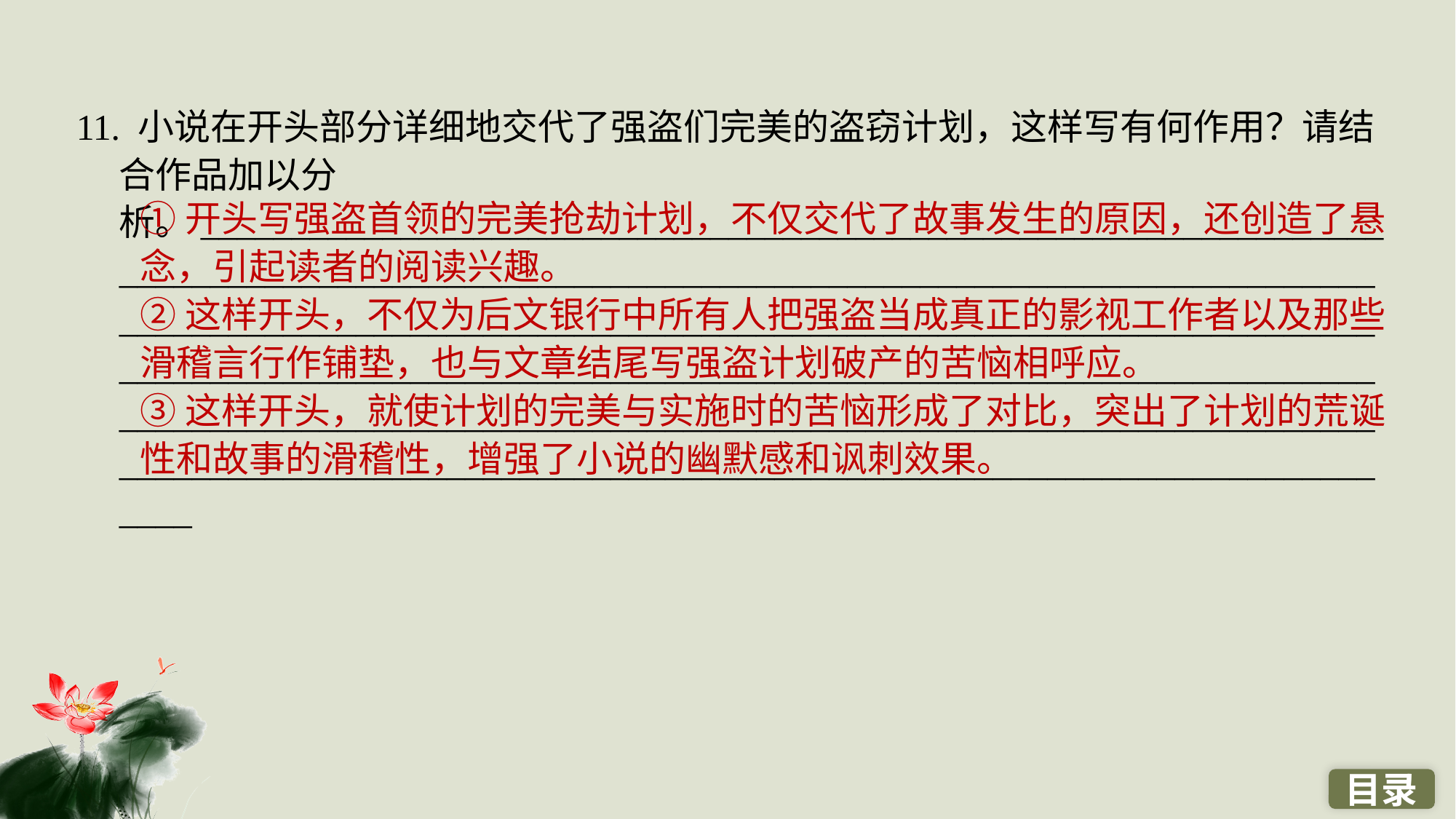

11. 小说在开头部分详细地交代了强盗们完美的盗窃计划，这样写有何作用？请结合作品加以分析。______________________________________________________________________________________________________________________________________________________________________________________________________________________________________________________________________________________________________________________________________________________________________________________________________________________________
①开头写强盗首领的完美抢劫计划，不仅交代了故事发生的原因，还创造了悬念，引起读者的阅读兴趣。
②这样开头，不仅为后文银行中所有人把强盗当成真正的影视工作者以及那些滑稽言行作铺垫，也与文章结尾写强盗计划破产的苦恼相呼应。
③这样开头，就使计划的完美与实施时的苦恼形成了对比，突出了计划的荒诞性和故事的滑稽性，增强了小说的幽默感和讽刺效果。